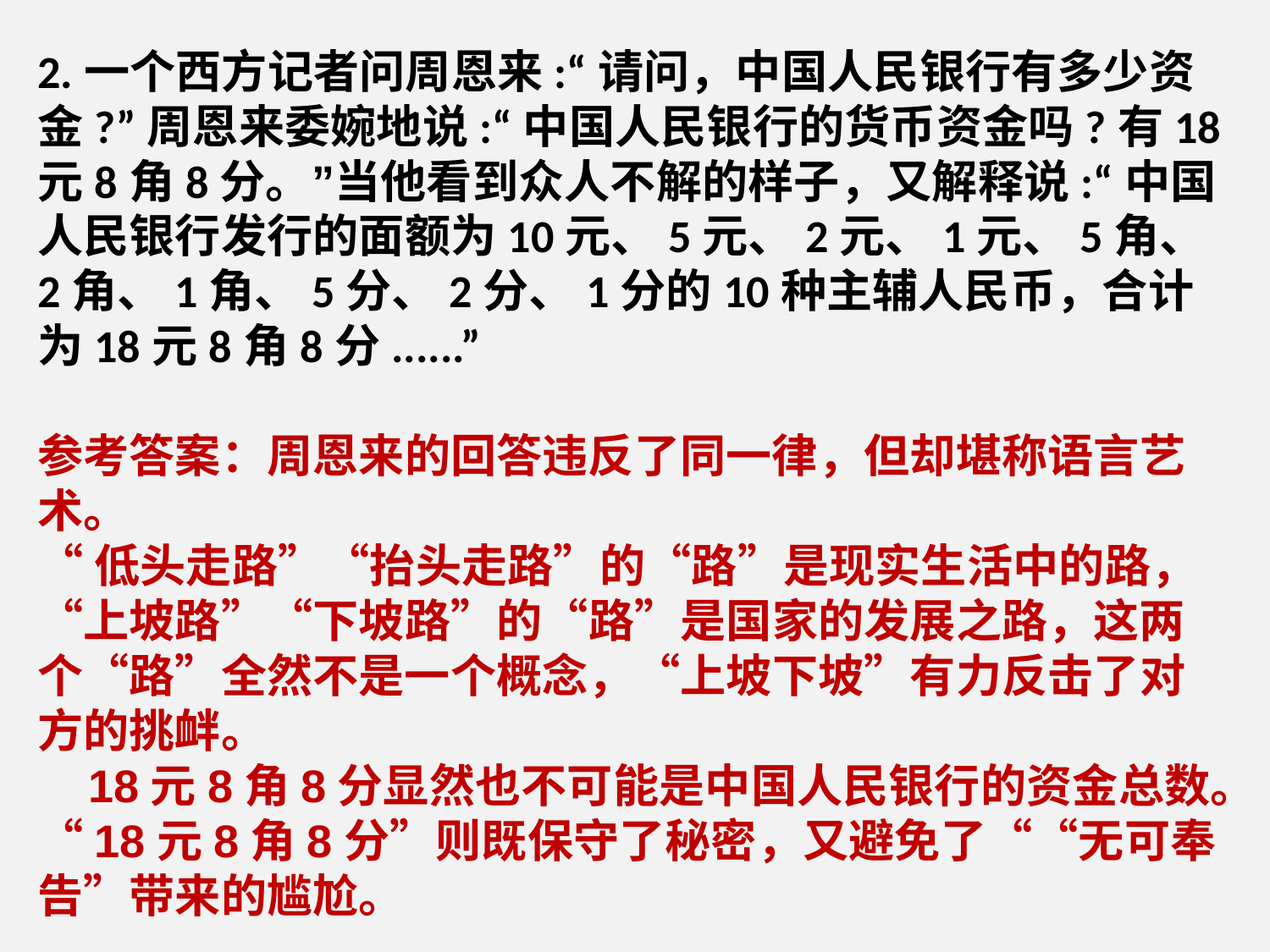

2.一个西方记者问周恩来:“请问，中国人民银行有多少资金?”周恩来委婉地说:“中国人民银行的货币资金吗?有18元8角8分。”当他看到众人不解的样子，又解释说:“中国人民银行发行的面额为10元、5元、2元、1元、5角、2角、1角、5分、2分、1分的10种主辅人民币，合计为18元8角8分......”

参考答案：周恩来的回答违反了同一律，但却堪称语言艺术。
“低头走路”“抬头走路”的“路”是现实生活中的路，“上坡路”“下坡路”的“路”是国家的发展之路，这两个“路”全然不是一个概念，“上坡下坡”有力反击了对方的挑衅。
    18元8角8分显然也不可能是中国人民银行的资金总数。“18元8角8分”则既保守了秘密，又避免了““无可奉告”带来的尴尬。